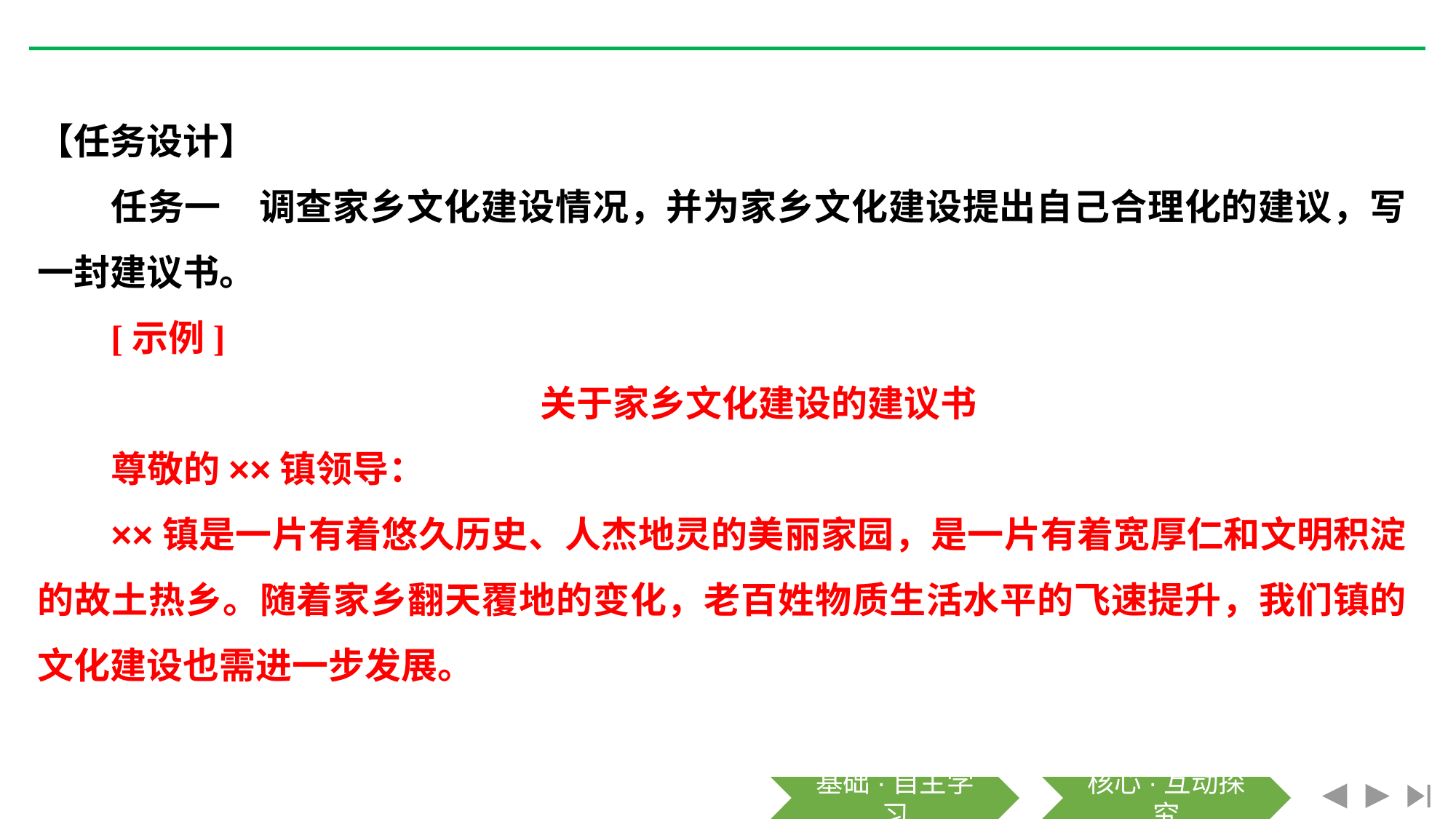

【任务设计】
任务一　调查家乡文化建设情况，并为家乡文化建设提出自己合理化的建议，写一封建议书。
[示例]
关于家乡文化建设的建议书
尊敬的××镇领导：
××镇是一片有着悠久历史、人杰地灵的美丽家园，是一片有着宽厚仁和文明积淀的故土热乡。随着家乡翻天覆地的变化，老百姓物质生活水平的飞速提升，我们镇的文化建设也需进一步发展。